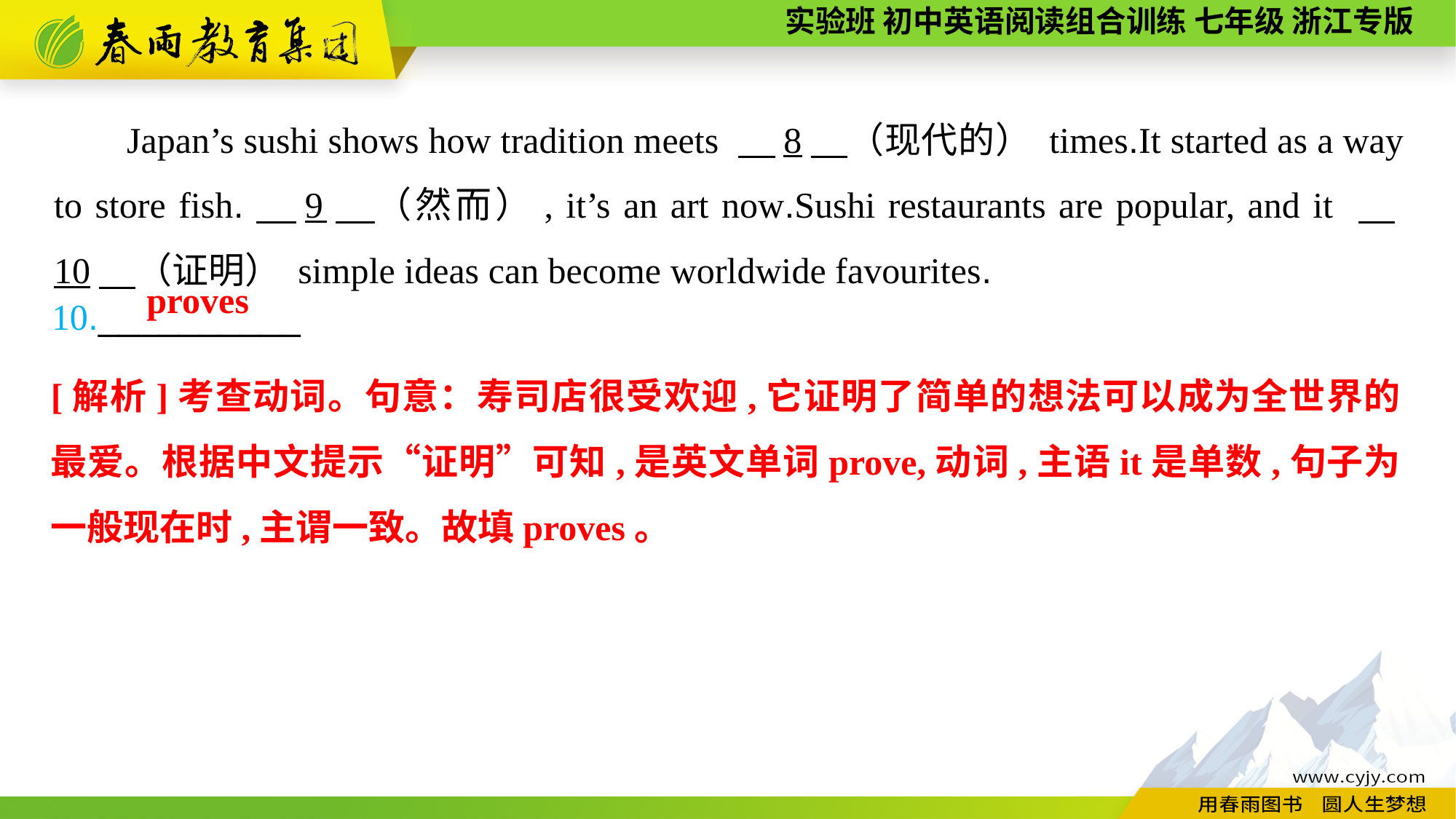

Japan’s sushi shows how tradition meets 　8　（现代的） times.It started as a way to store fish.　9　（然而）, it’s an art now.Sushi restaurants are popular, and it 　10　（证明） simple ideas can become worldwide favourites.
 proves
10.__________
[解析]考查动词。句意：寿司店很受欢迎,它证明了简单的想法可以成为全世界的最爱。根据中文提示“证明”可知,是英文单词prove,动词,主语it是单数,句子为一般现在时,主谓一致。故填proves。